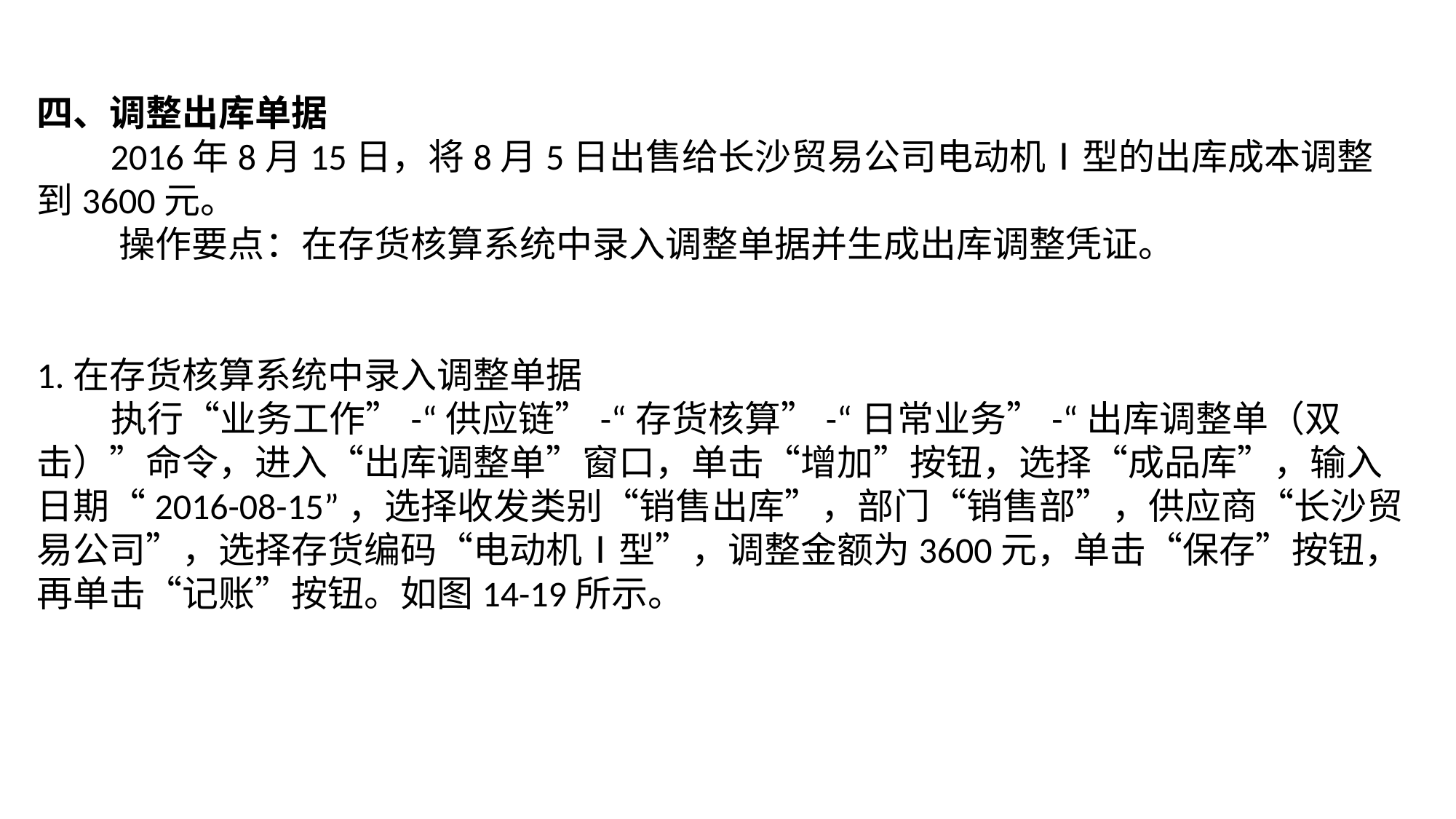

四、调整出库单据
         2016年8月15日，将8月5日出售给长沙贸易公司电动机Ⅰ型的出库成本调整到3600元。
         操作要点：在存货核算系统中录入调整单据并生成出库调整凭证。

1.在存货核算系统中录入调整单据
        执行“业务工作”-“供应链”-“存货核算”-“日常业务”-“出库调整单（双击）”命令，进入“出库调整单”窗口，单击“增加”按钮，选择“成品库”，输入日期“2016-08-15”，选择收发类别“销售出库”，部门“销售部”，供应商“长沙贸易公司”，选择存货编码“电动机Ⅰ型”，调整金额为3600元，单击“保存”按钮，再单击“记账”按钮。如图14-19所示。